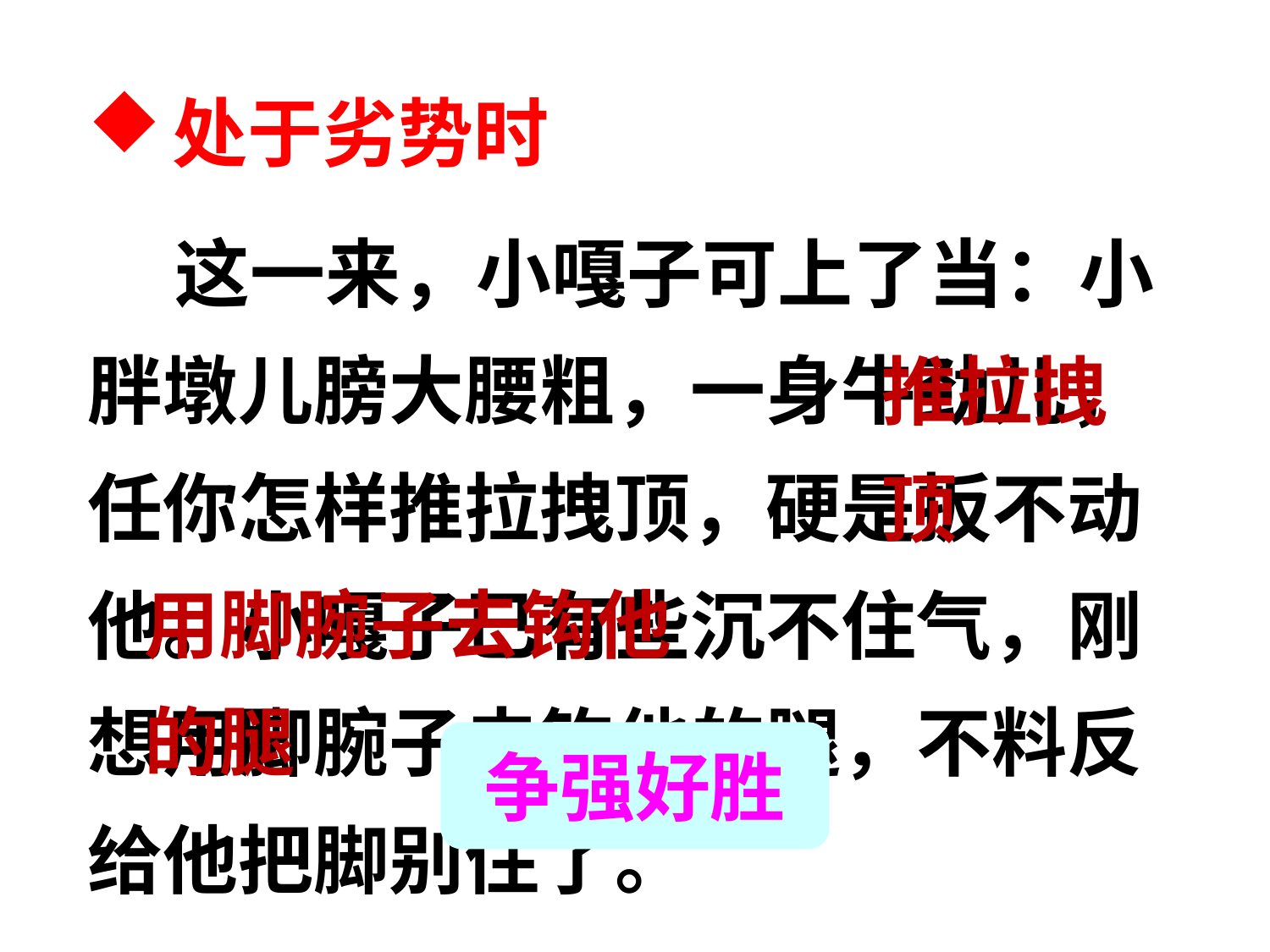

处于劣势时
    这一来，小嘎子可上了当：小胖墩儿膀大腰粗，一身牛劲儿，任你怎样推拉拽顶，硬是扳不动他。小嘎子已有些沉不住气，刚想用脚腕子去钩他的腿，不料反给他把脚别住了。
推拉拽顶
用脚腕子去钩他的腿
争强好胜